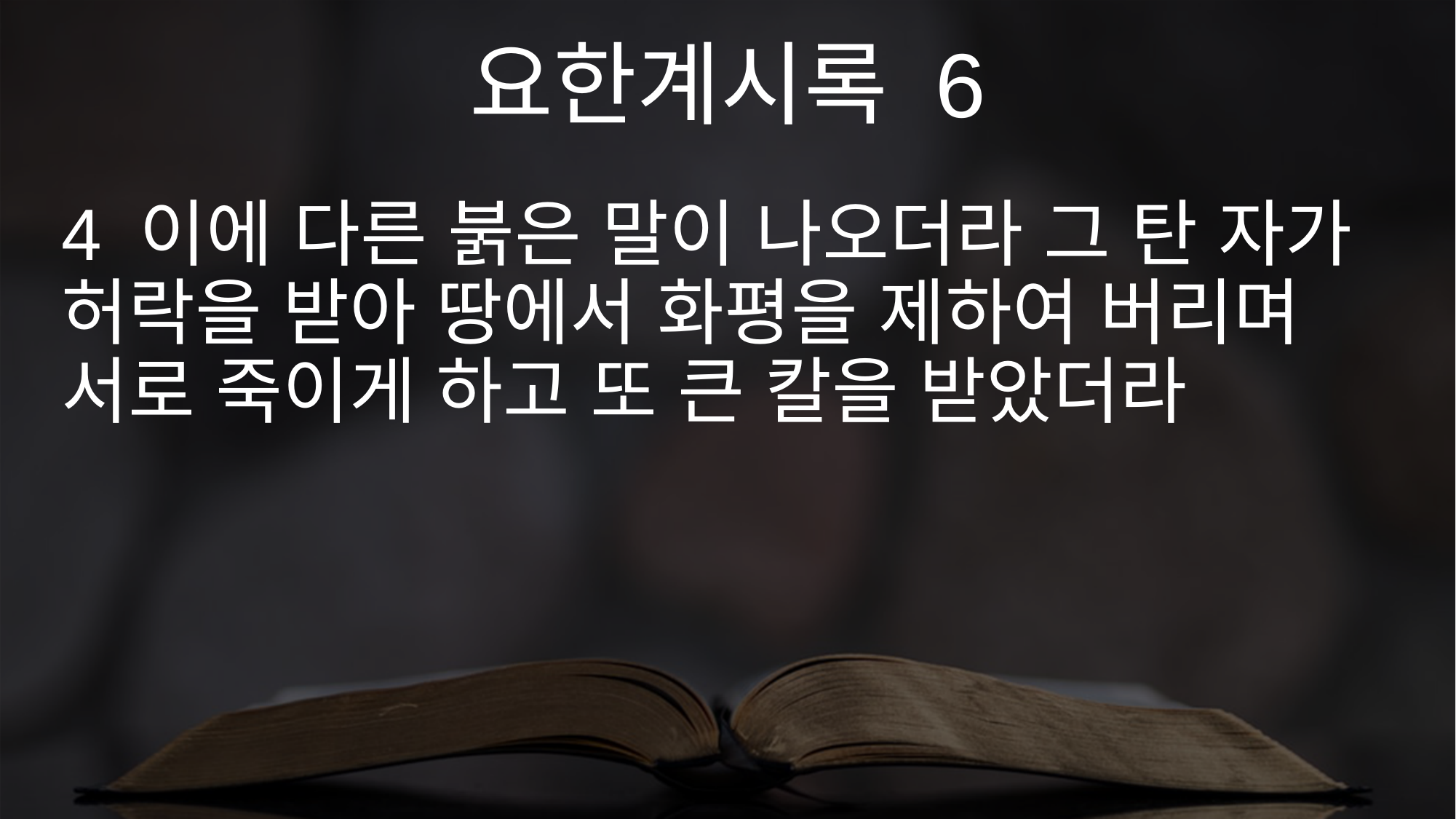

요한계시록 6
4 이에 다른 붉은 말이 나오더라 그 탄 자가 허락을 받아 땅에서 화평을 제하여 버리며 서로 죽이게 하고 또 큰 칼을 받았더라